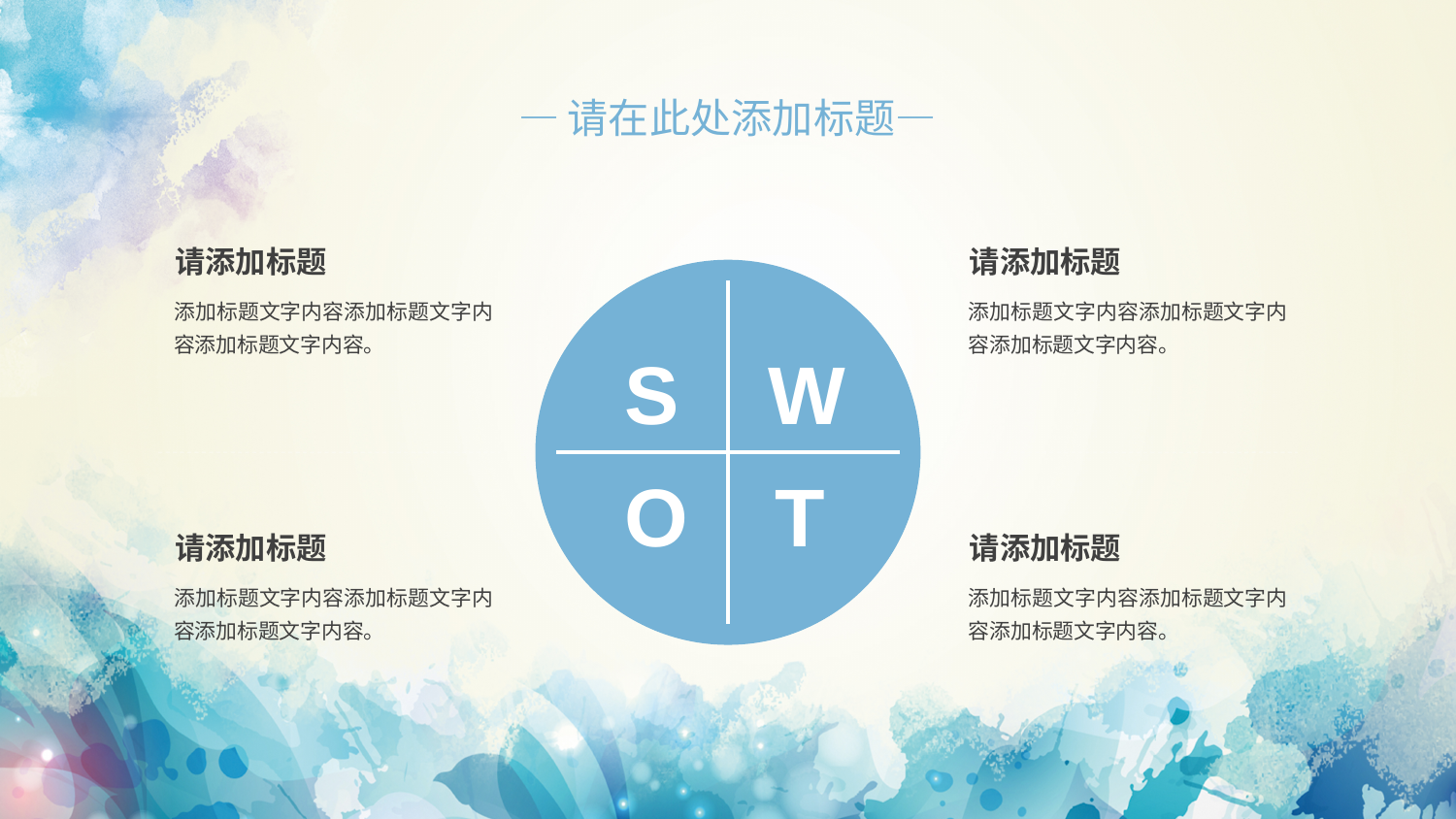

—请在此处添加标题—
请添加标题
请添加标题

添加标题文字内容添加标题文字内容添加标题文字内容。
添加标题文字内容添加标题文字内容添加标题文字内容。
S
W
O
T
请添加标题
请添加标题
添加标题文字内容添加标题文字内容添加标题文字内容。
添加标题文字内容添加标题文字内容添加标题文字内容。